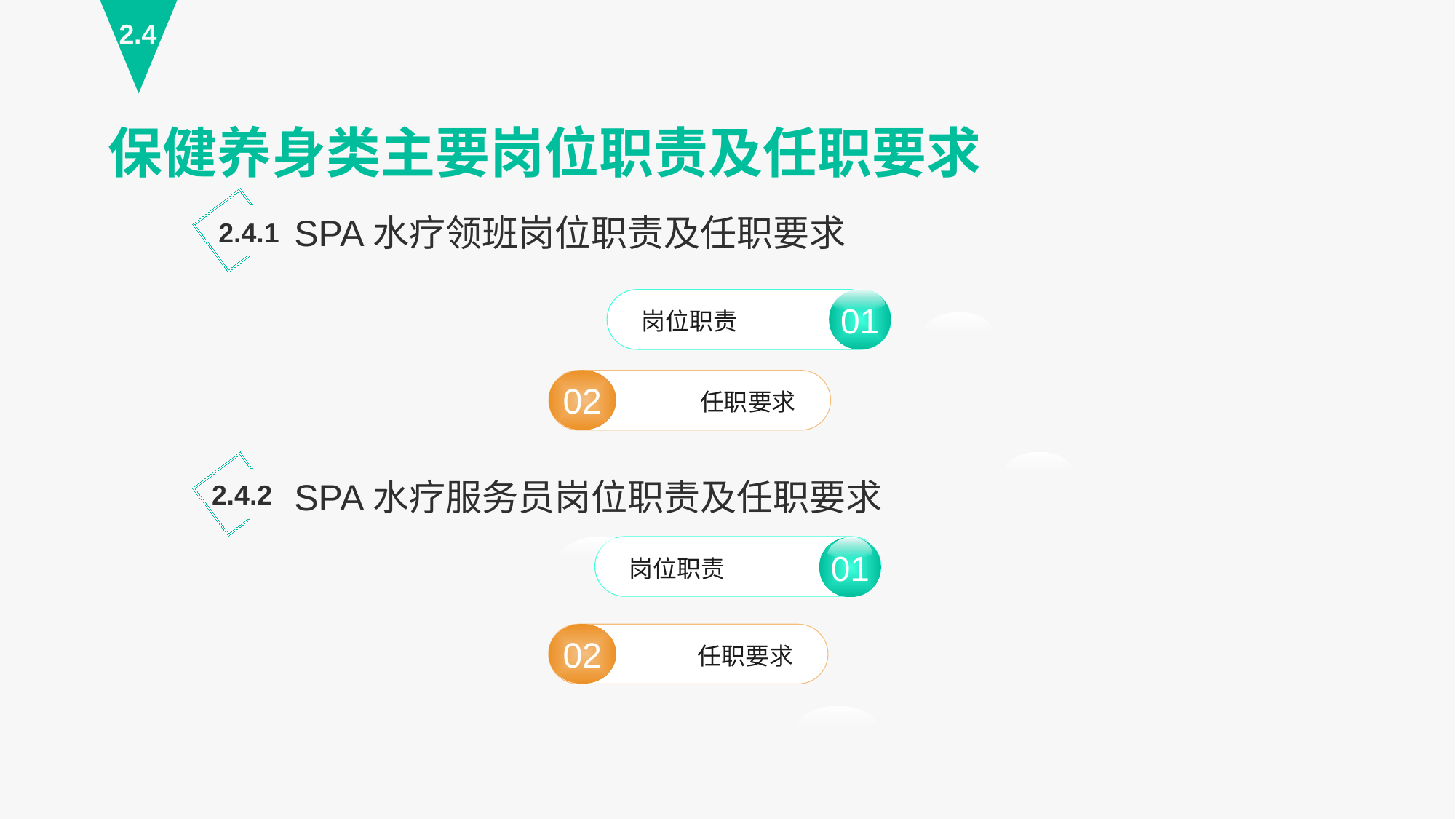

2.4
保健养身类主要岗位职责及任职要求

SPA水疗领班岗位职责及任职要求
2.4.1

01
岗位职责
01

02
任职要求

SPA水疗服务员岗位职责及任职要求
2.4.2

岗位职责

02
任职要求